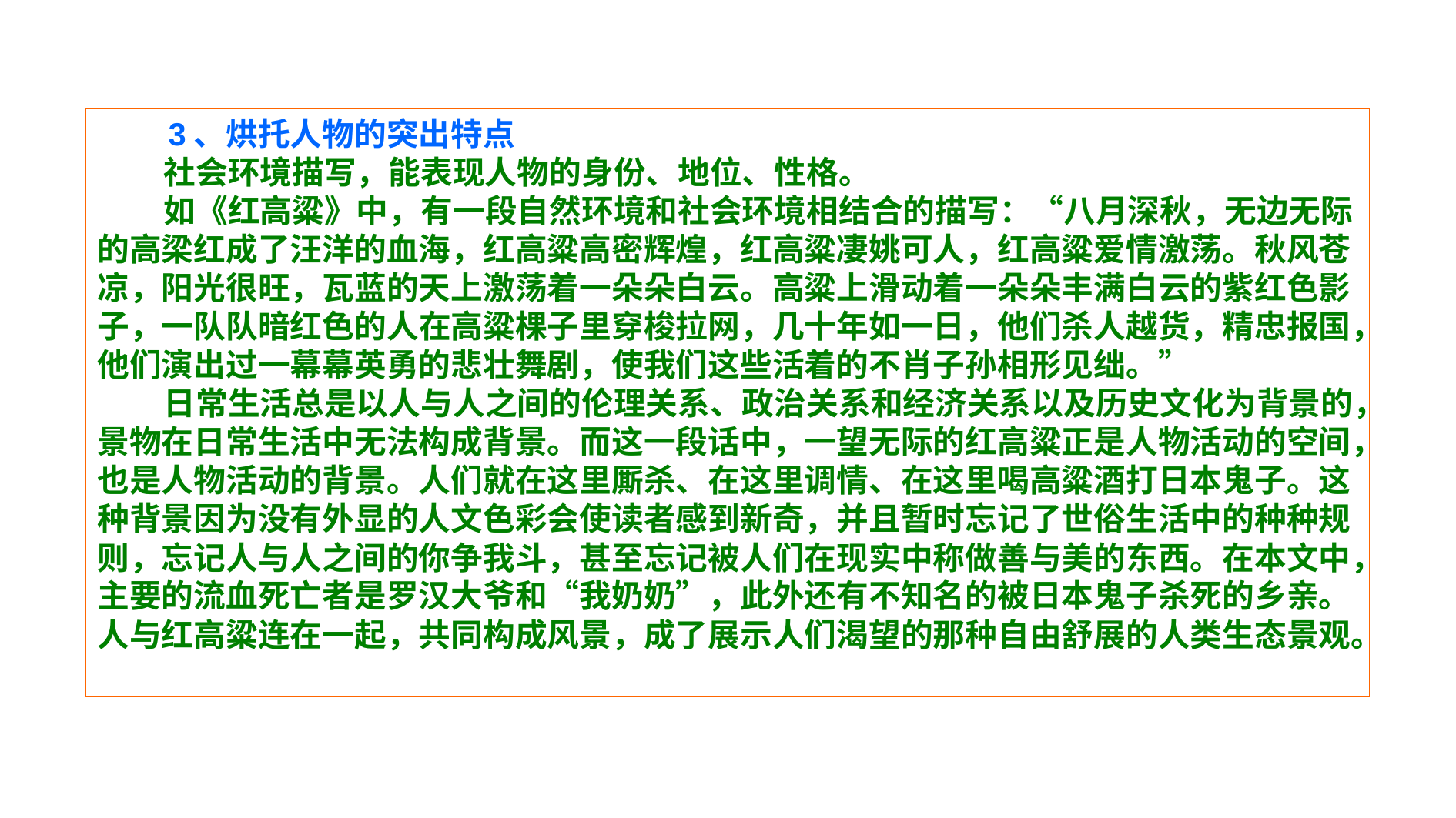

3、烘托人物的突出特点
        社会环境描写，能表现人物的身份、地位、性格。
        如《红高粱》中，有一段自然环境和社会环境相结合的描写：“八月深秋，无边无际的高梁红成了汪洋的血海，红高粱高密辉煌，红高粱凄姚可人，红高粱爱情激荡。秋风苍凉，阳光很旺，瓦蓝的天上激荡着一朵朵白云。高粱上滑动着一朵朵丰满白云的紫红色影子，一队队暗红色的人在高粱棵子里穿梭拉网，几十年如一日，他们杀人越货，精忠报国，他们演出过一幕幕英勇的悲壮舞剧，使我们这些活着的不肖子孙相形见绌。”
        日常生活总是以人与人之间的伦理关系、政治关系和经济关系以及历史文化为背景的，景物在日常生活中无法构成背景。而这一段话中，一望无际的红高粱正是人物活动的空间，也是人物活动的背景。人们就在这里厮杀、在这里调情、在这里喝高粱酒打日本鬼子。这种背景因为没有外显的人文色彩会使读者感到新奇，并且暂时忘记了世俗生活中的种种规则，忘记人与人之间的你争我斗，甚至忘记被人们在现实中称做善与美的东西。在本文中，主要的流血死亡者是罗汉大爷和“我奶奶”，此外还有不知名的被日本鬼子杀死的乡亲。人与红高粱连在一起，共同构成风景，成了展示人们渴望的那种自由舒展的人类生态景观。